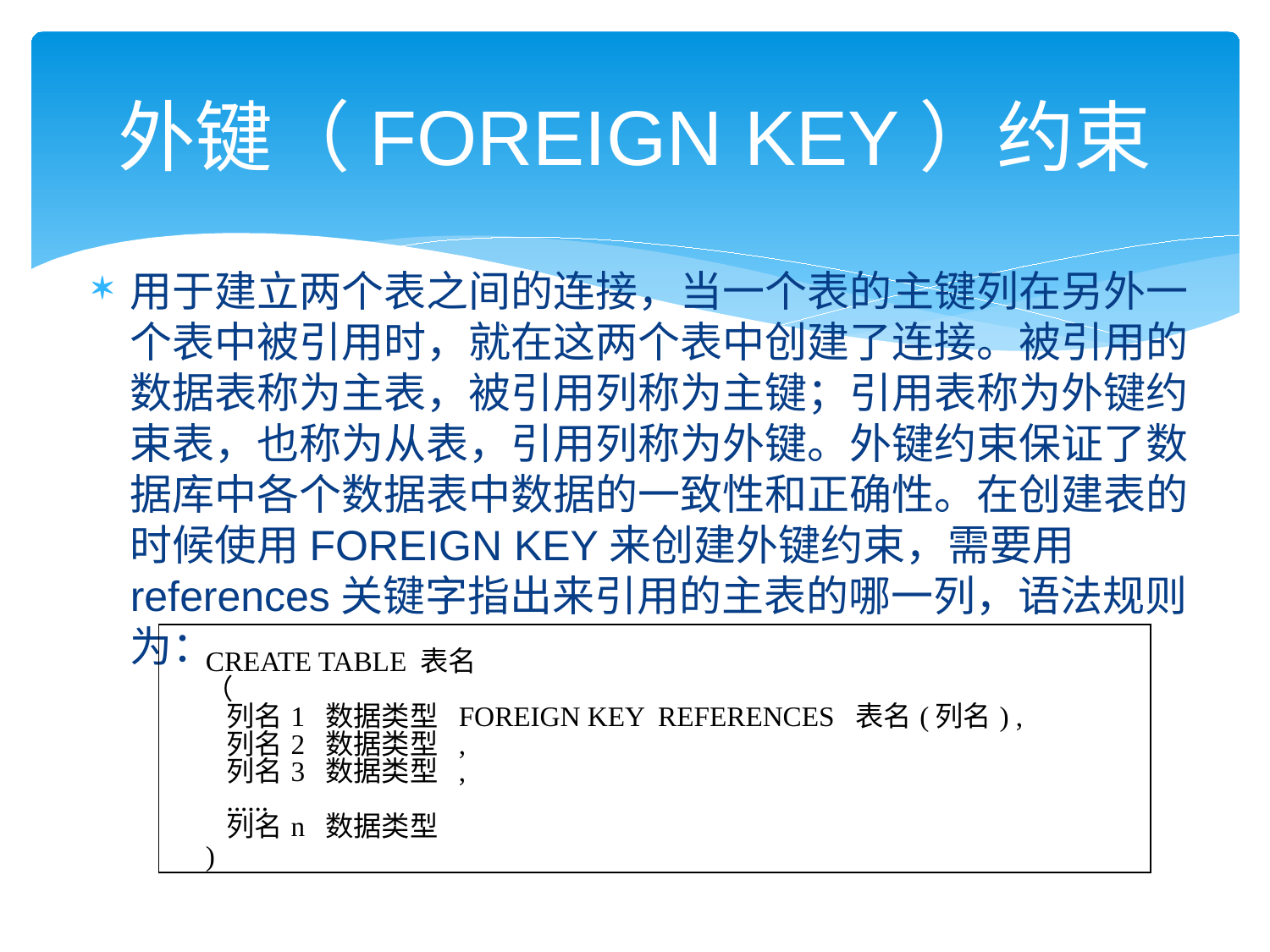

# 外键（FOREIGN KEY）约束
用于建立两个表之间的连接，当一个表的主键列在另外一个表中被引用时，就在这两个表中创建了连接。被引用的数据表称为主表，被引用列称为主键；引用表称为外键约束表，也称为从表，引用列称为外键。外键约束保证了数据库中各个数据表中数据的一致性和正确性。在创建表的时候使用FOREIGN KEY来创建外键约束，需要用references关键字指出来引用的主表的哪一列，语法规则为：

| CREATE TABLE 表名 （ 列名1 数据类型 FOREIGN KEY REFERENCES 表名(列名) , 列名2 数据类型 , 列名3 数据类型 , ...... 列名n 数据类型 ) |
| --- |